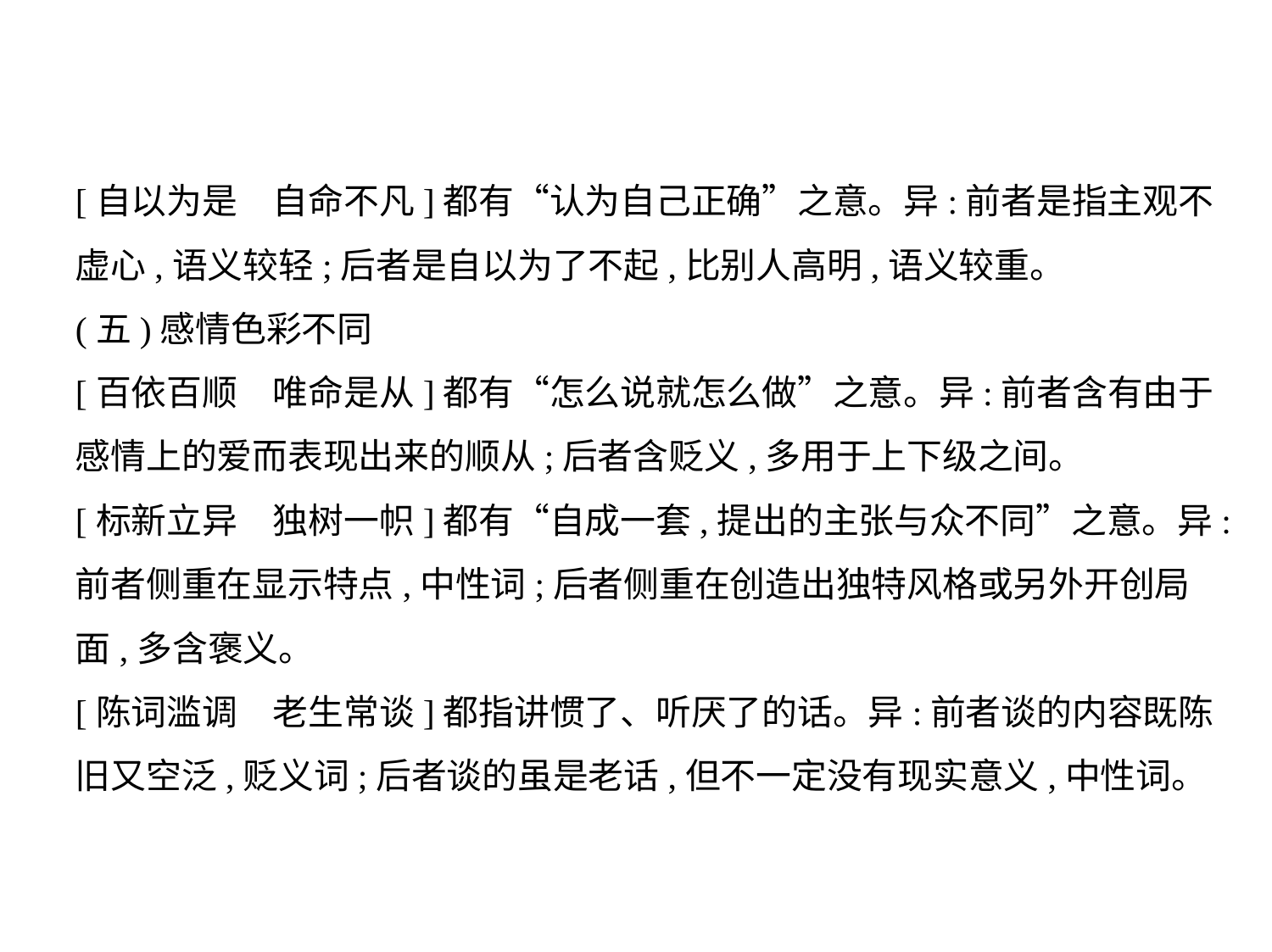

[自以为是　自命不凡]都有“认为自己正确”之意。异:前者是指主观不
虚心,语义较轻;后者是自以为了不起,比别人高明,语义较重。
(五)感情色彩不同
[百依百顺　唯命是从]都有“怎么说就怎么做”之意。异:前者含有由于
感情上的爱而表现出来的顺从;后者含贬义,多用于上下级之间。
[标新立异　独树一帜]都有“自成一套,提出的主张与众不同”之意。异:
前者侧重在显示特点,中性词;后者侧重在创造出独特风格或另外开创局
面,多含褒义。
[陈词滥调　老生常谈]都指讲惯了、听厌了的话。异:前者谈的内容既陈
旧又空泛,贬义词;后者谈的虽是老话,但不一定没有现实意义,中性词。